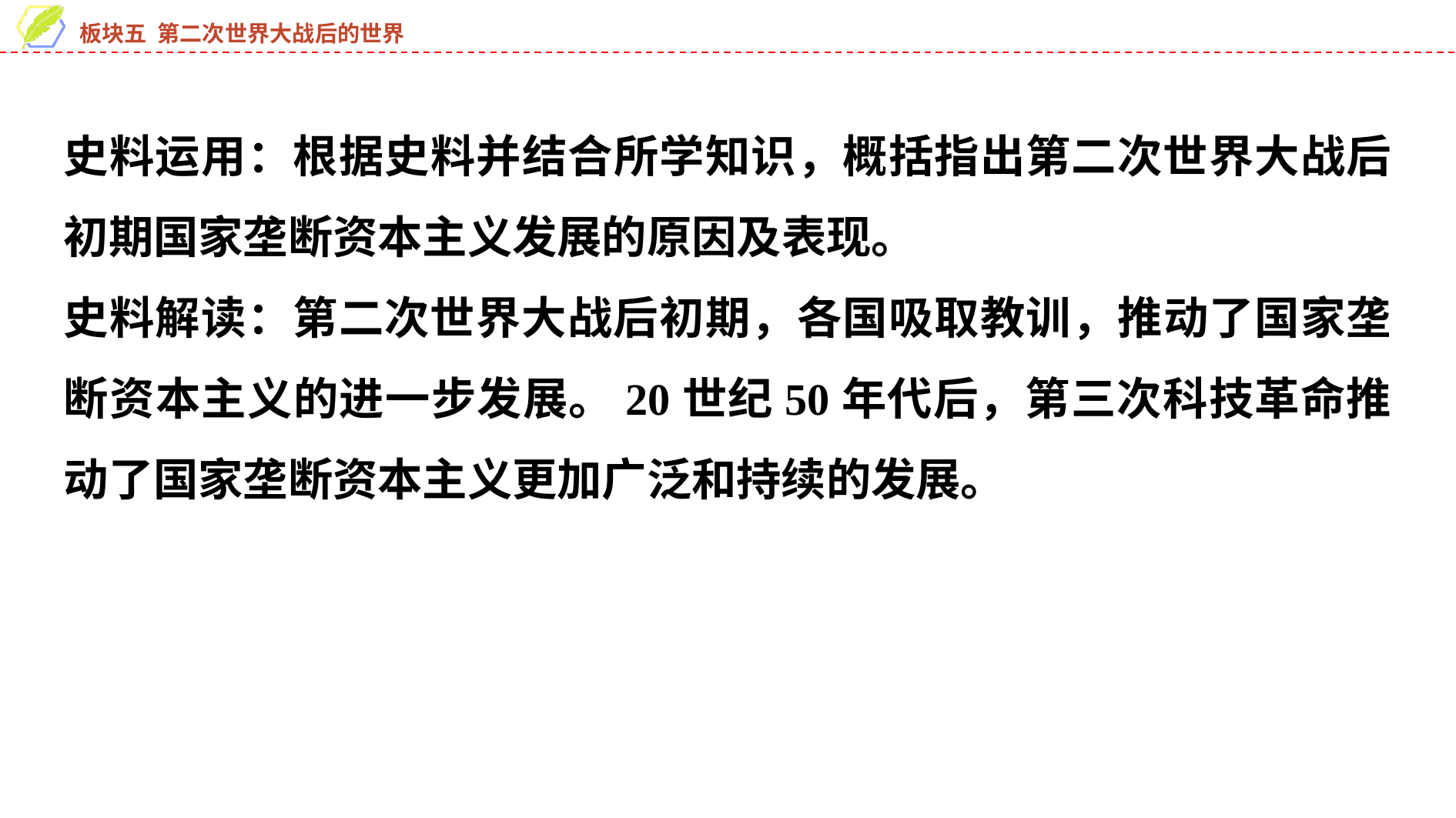

史料运用：根据史料并结合所学知识，概括指出第二次世界大战后初期国家垄断资本主义发展的原因及表现。
史料解读：第二次世界大战后初期，各国吸取教训，推动了国家垄断资本主义的进一步发展。20世纪50年代后，第三次科技革命推动了国家垄断资本主义更加广泛和持续的发展。